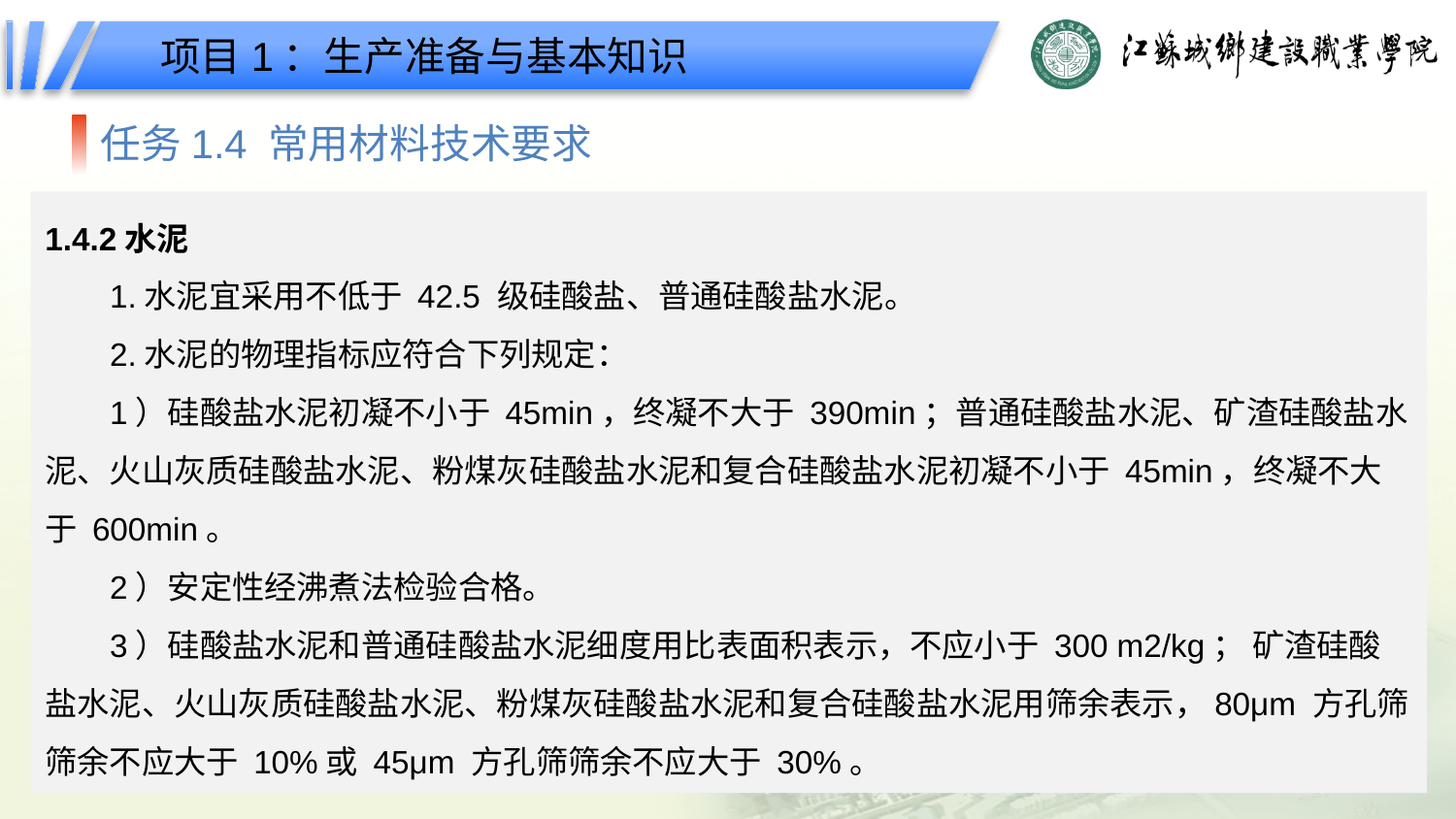

项目1：生产准备与基本知识
任务1.4 常用材料技术要求

1.4.2水泥
1.水泥宜采用不低于 42.5 级硅酸盐、普通硅酸盐水泥。
2.水泥的物理指标应符合下列规定：
1）硅酸盐水泥初凝不小于 45min，终凝不大于 390min；普通硅酸盐水泥、矿渣硅酸盐水泥、火山灰质硅酸盐水泥、粉煤灰硅酸盐水泥和复合硅酸盐水泥初凝不小于 45min，终凝不大于 600min。
2）安定性经沸煮法检验合格。
3）硅酸盐水泥和普通硅酸盐水泥细度用比表面积表示，不应小于 300 m2/kg； 矿渣硅酸盐水泥、火山灰质硅酸盐水泥、粉煤灰硅酸盐水泥和复合硅酸盐水泥用筛余表示，80μm 方孔筛筛余不应大于 10%或 45μm 方孔筛筛余不应大于 30%。